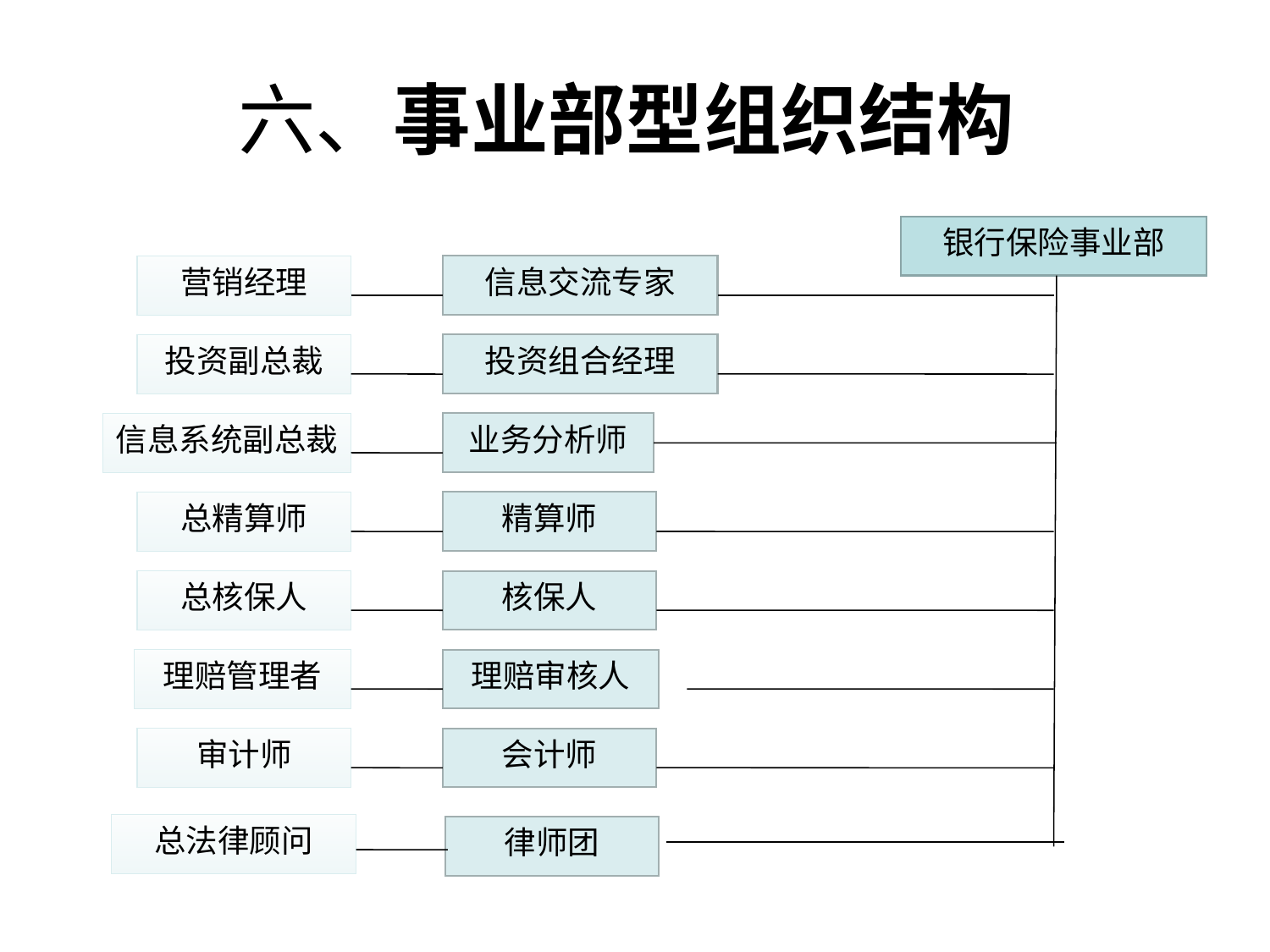

# 六、事业部型组织结构

银行保险事业部
营销经理
信息交流专家
投资副总裁
投资组合经理
信息系统副总裁
业务分析师
总精算师
精算师
总核保人
核保人
理赔管理者
理赔审核人
审计师
会计师
总法律顾问
律师团